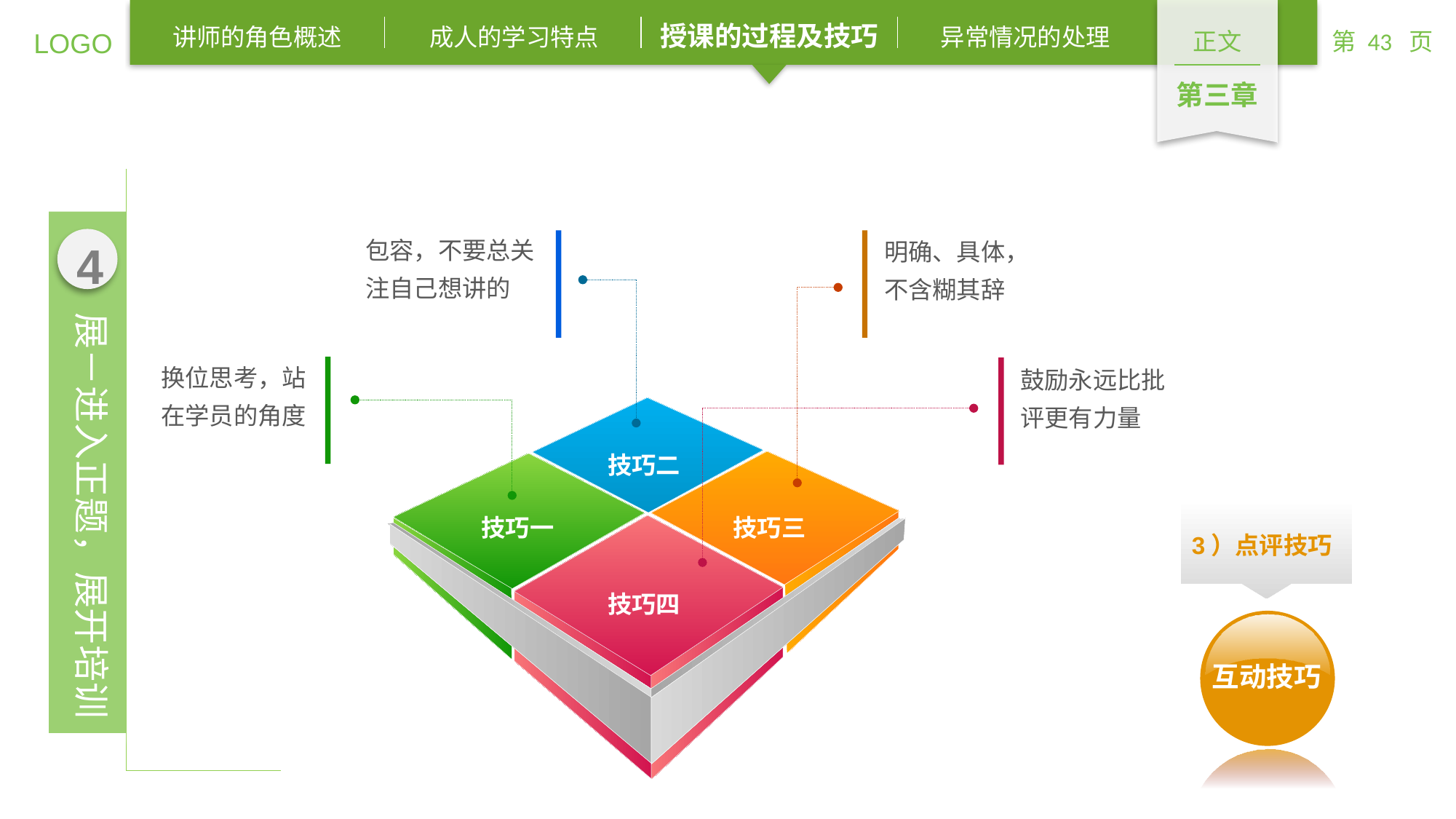

包容，不要总关注自己想讲的
明确、具体，不含糊其辞

换位思考，站在学员的角度
鼓励永远比批评更有力量

技巧二

技巧一
技巧三

技巧四

3）点评技巧